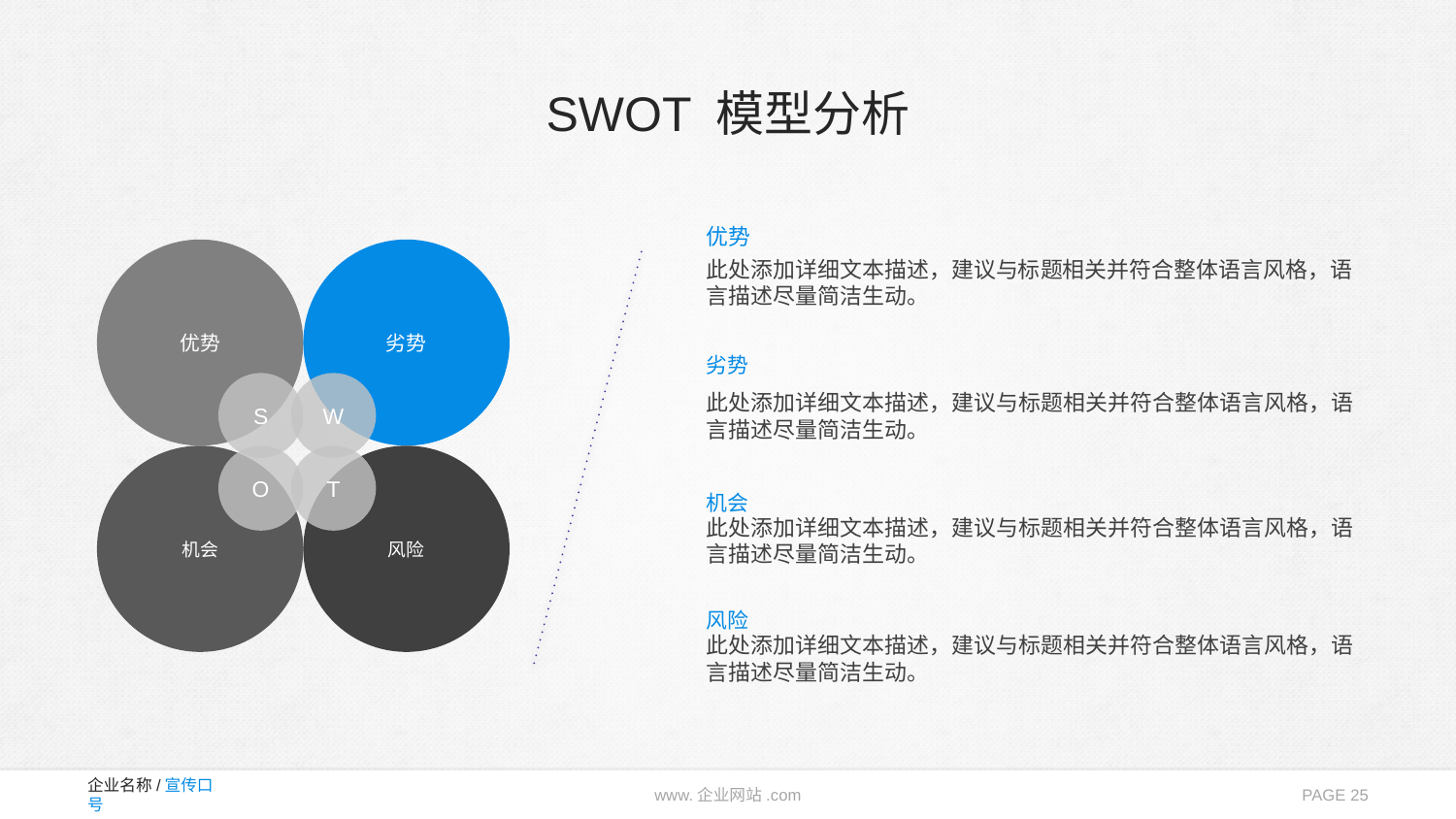

# SWOT 模型分析
优势
优势
劣势
此处添加详细文本描述，建议与标题相关并符合整体语言风格，语言描述尽量简洁生动。
劣势
S
W
此处添加详细文本描述，建议与标题相关并符合整体语言风格，语言描述尽量简洁生动。
机会
O
T
风险
机会
此处添加详细文本描述，建议与标题相关并符合整体语言风格，语言描述尽量简洁生动。
风险
此处添加详细文本描述，建议与标题相关并符合整体语言风格，语言描述尽量简洁生动。
PAGE 25
www.企业网站.com